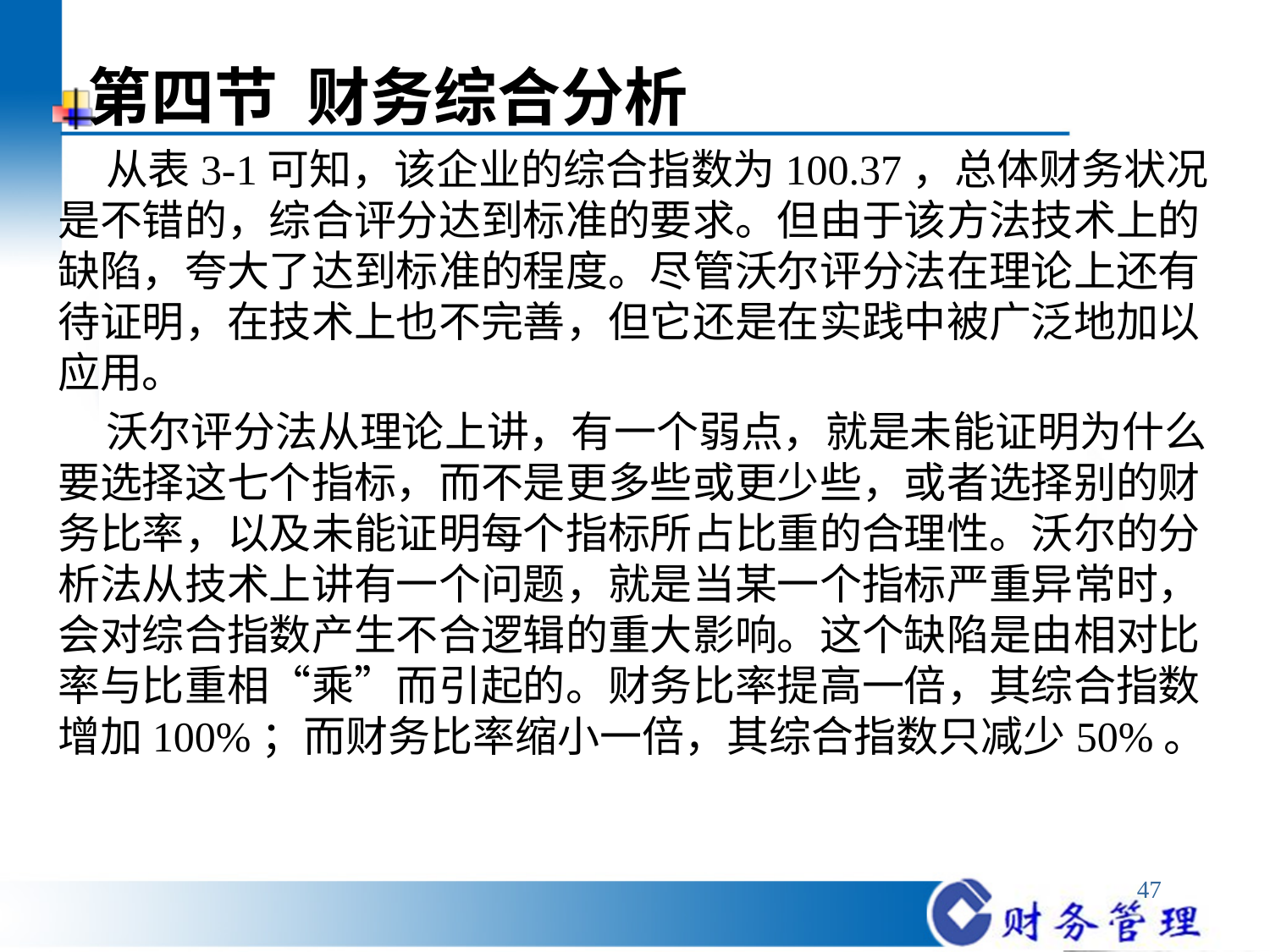

第四节  财务综合分析
    从表3-1可知，该企业的综合指数为100.37，总体财务状况是不错的，综合评分达到标准的要求。但由于该方法技术上的缺陷，夸大了达到标准的程度。尽管沃尔评分法在理论上还有待证明，在技术上也不完善，但它还是在实践中被广泛地加以应用。
    沃尔评分法从理论上讲，有一个弱点，就是未能证明为什么要选择这七个指标，而不是更多些或更少些，或者选择别的财务比率，以及未能证明每个指标所占比重的合理性。沃尔的分析法从技术上讲有一个问题，就是当某一个指标严重异常时，会对综合指数产生不合逻辑的重大影响。这个缺陷是由相对比率与比重相“乘”而引起的。财务比率提高一倍，其综合指数增加100%；而财务比率缩小一倍，其综合指数只减少50%。

47